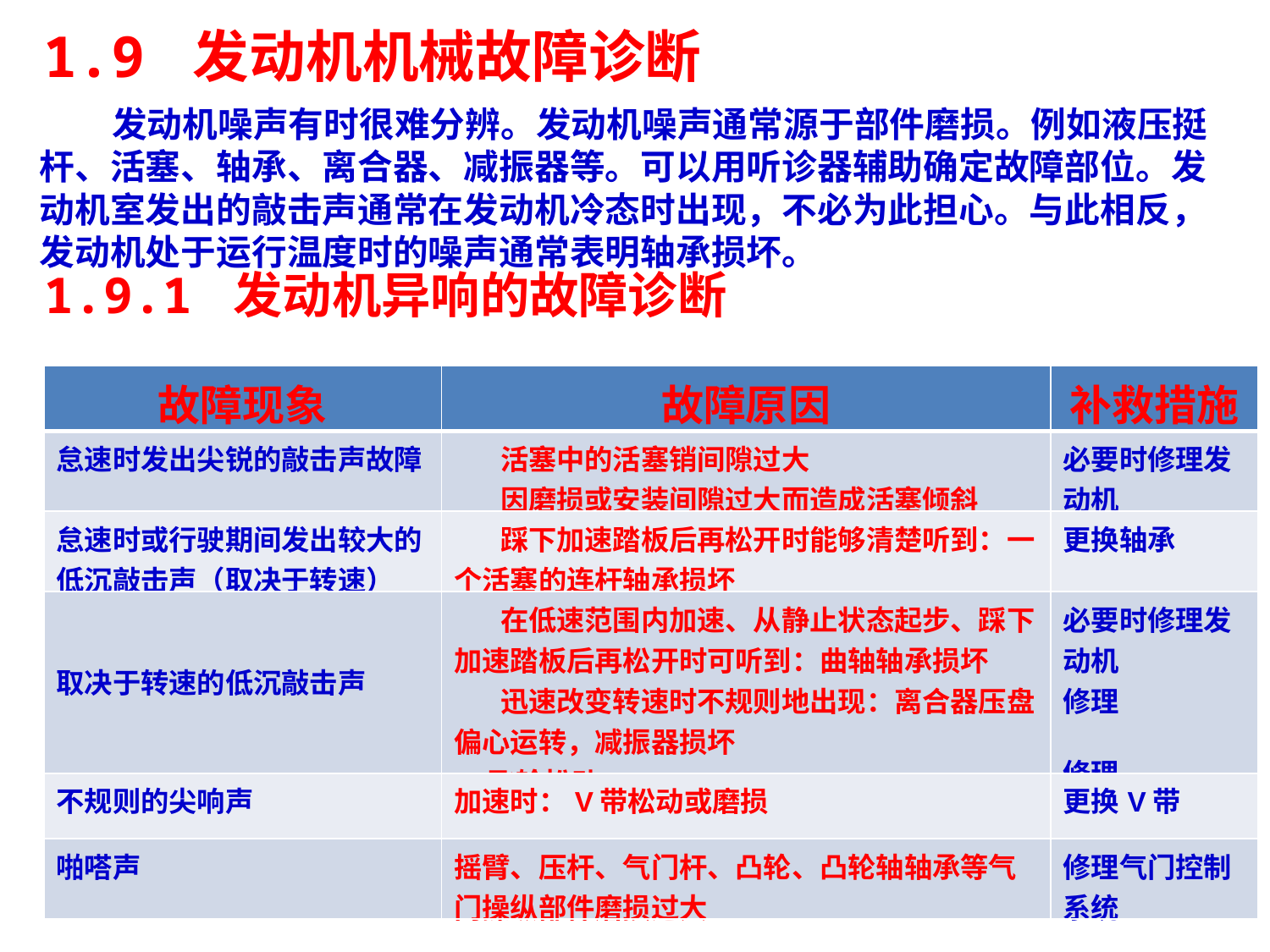

1.9 发动机机械故障诊断
         发动机噪声有时很难分辨。发动机噪声通常源于部件磨损。例如液压挺杆、活塞、轴承、离合器、减振器等。可以用听诊器辅助确定故障部位。发动机室发出的敲击声通常在发动机冷态时出现，不必为此担心。与此相反，发动机处于运行温度时的噪声通常表明轴承损坏。
1.9.1 发动机异响的故障诊断
| 故障现象 | 故障原因 | 补救措施 |
| --- | --- | --- |
| 怠速时发出尖锐的敲击声故障 | 活塞中的活塞销间隙过大 因磨损或安装间隙过大而造成活塞倾斜 | 必要时修理发动机 |
| 怠速时或行驶期间发出较大的低沉敲击声（取决于转速） | 踩下加速踏板后再松开时能够清楚听到：一个活塞的连杆轴承损坏 | 更换轴承 |
| 取决于转速的低沉敲击声 | 在低速范围内加速、从静止状态起步、踩下加速踏板后再松开时可听到：曲轴轴承损坏 迅速改变转速时不规则地出现：离合器压盘偏心运转，减振器损坏 飞轮松动 | 必要时修理发动机 修理 修理 |
| 不规则的尖响声 | 加速时：V带松动或磨损 | 更换V带 |
| 啪嗒声 | 摇臂、压杆、气门杆、凸轮、凸轮轴轴承等气门操纵部件磨损过大 | 修理气门控制系统 |